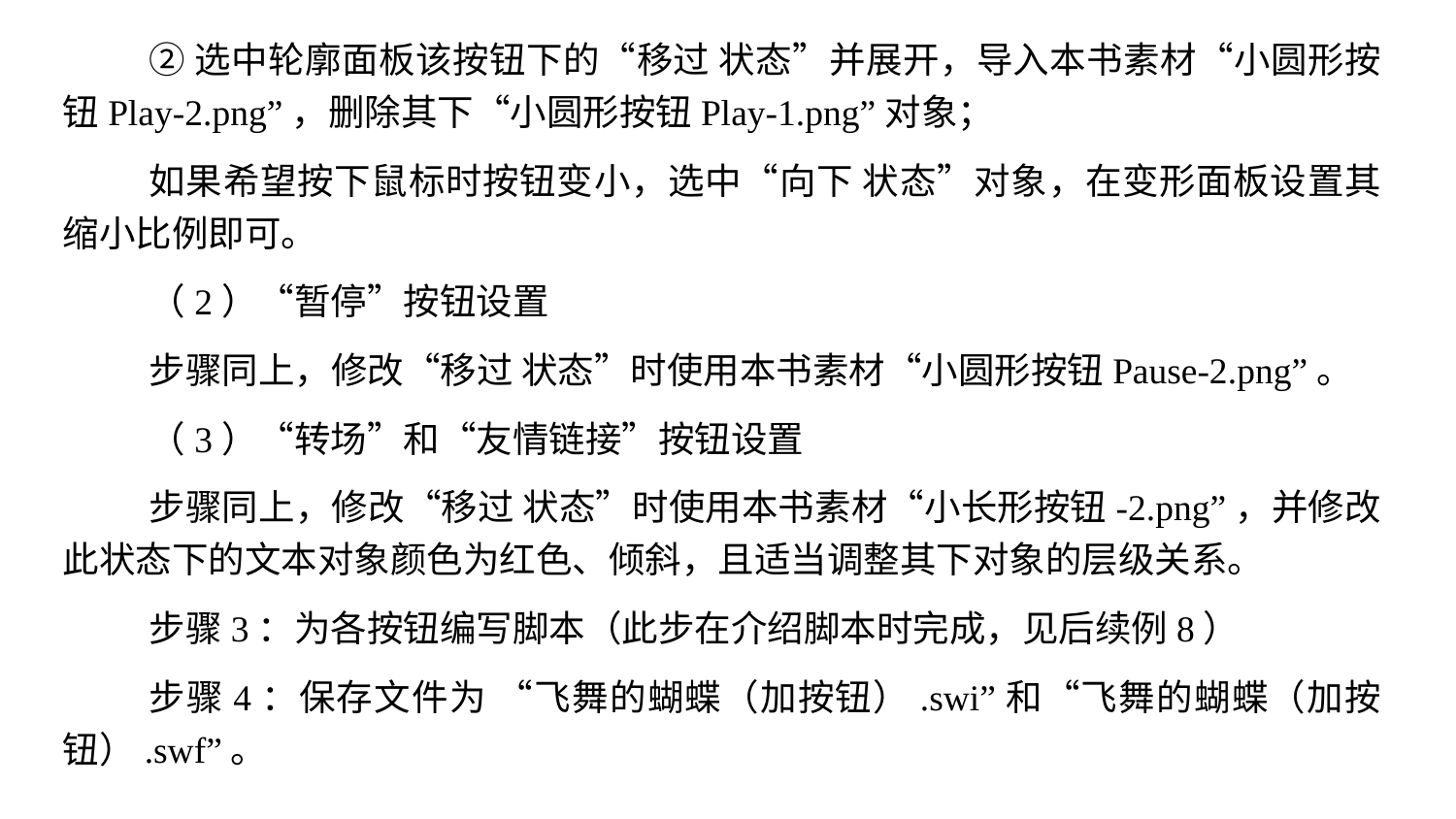

②选中轮廓面板该按钮下的“移过 状态”并展开，导入本书素材“小圆形按钮Play-2.png”，删除其下“小圆形按钮Play-1.png”对象；
如果希望按下鼠标时按钮变小，选中“向下 状态”对象，在变形面板设置其缩小比例即可。
（2）“暂停”按钮设置
步骤同上，修改“移过 状态”时使用本书素材“小圆形按钮Pause-2.png”。
（3）“转场”和“友情链接”按钮设置
步骤同上，修改“移过 状态”时使用本书素材“小长形按钮-2.png”，并修改此状态下的文本对象颜色为红色、倾斜，且适当调整其下对象的层级关系。
步骤3：为各按钮编写脚本（此步在介绍脚本时完成，见后续例8）
步骤4：保存文件为 “飞舞的蝴蝶（加按钮）.swi”和“飞舞的蝴蝶（加按钮）.swf”。